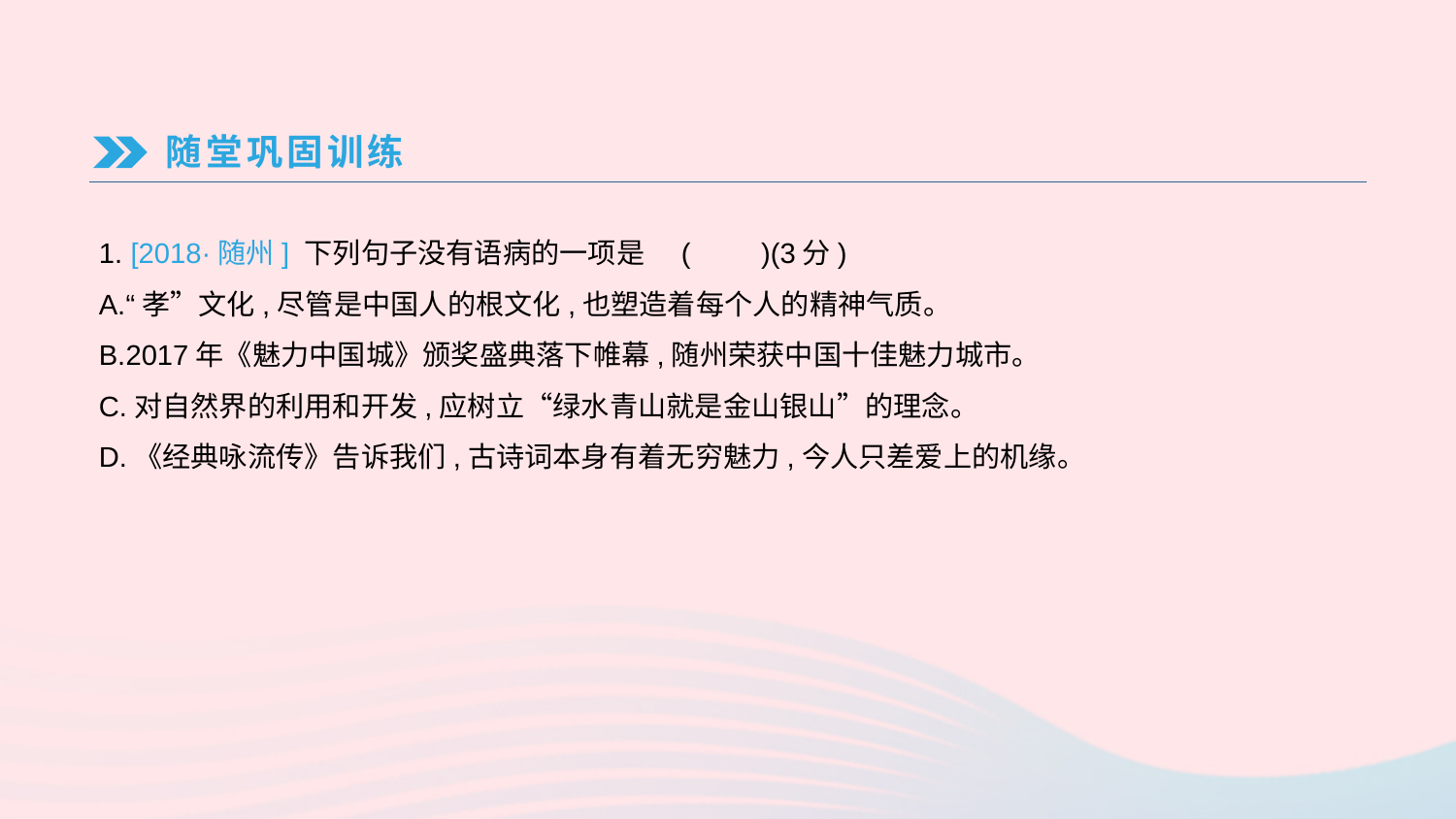

随堂巩固训练

1. [2018·随州] 下列句子没有语病的一项是	(　　)(3分)
A.“孝”文化,尽管是中国人的根文化,也塑造着每个人的精神气质。
B.2017年《魅力中国城》颁奖盛典落下帷幕,随州荣获中国十佳魅力城市。
C.对自然界的利用和开发,应树立“绿水青山就是金山银山”的理念。
D.《经典咏流传》告诉我们,古诗词本身有着无穷魅力,今人只差爱上的机缘。